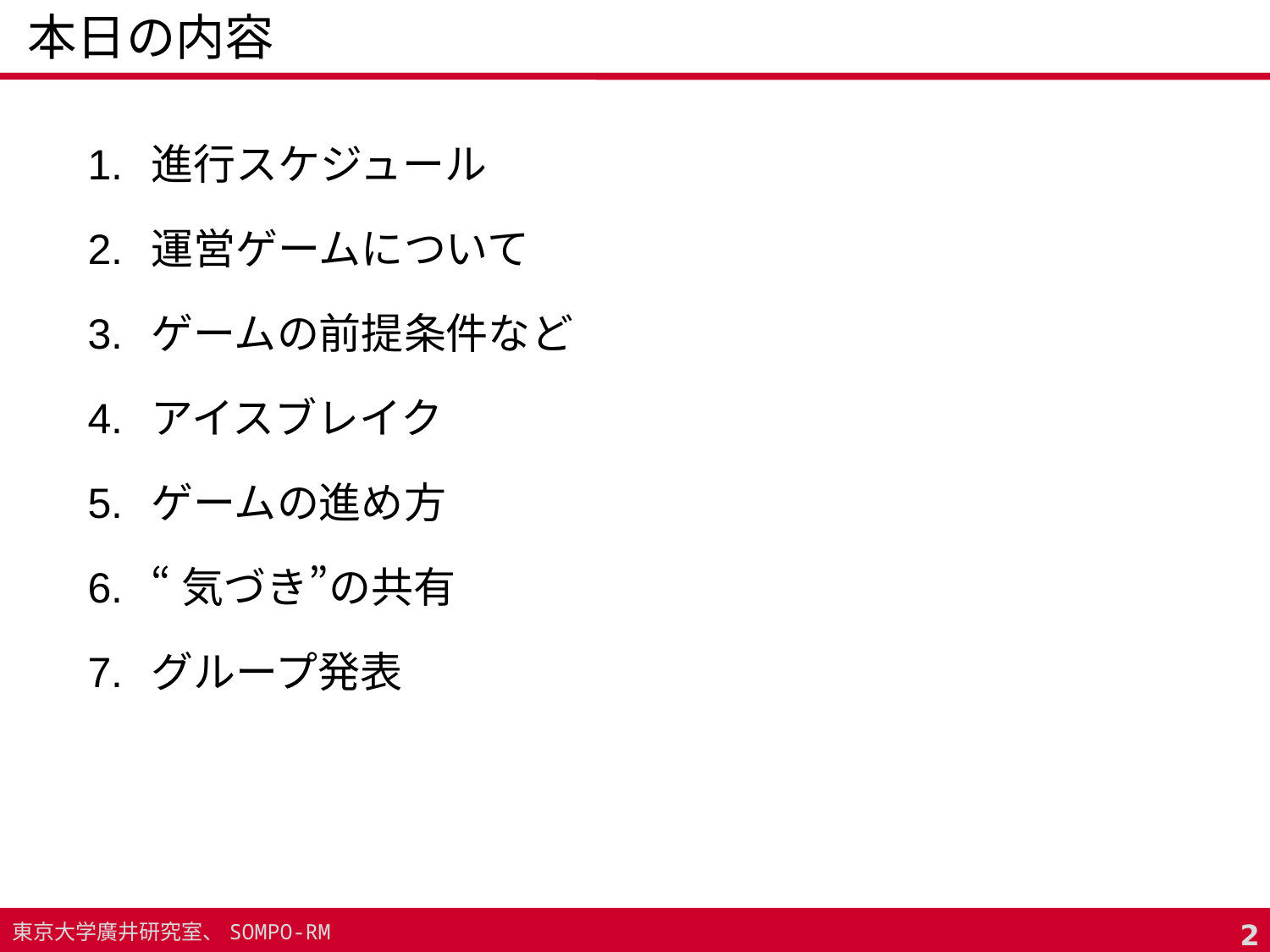

# 本日の内容
進行スケジュール
運営ゲームについて
ゲームの前提条件など
アイスブレイク
ゲームの進め方
“気づき”の共有
グループ発表
2